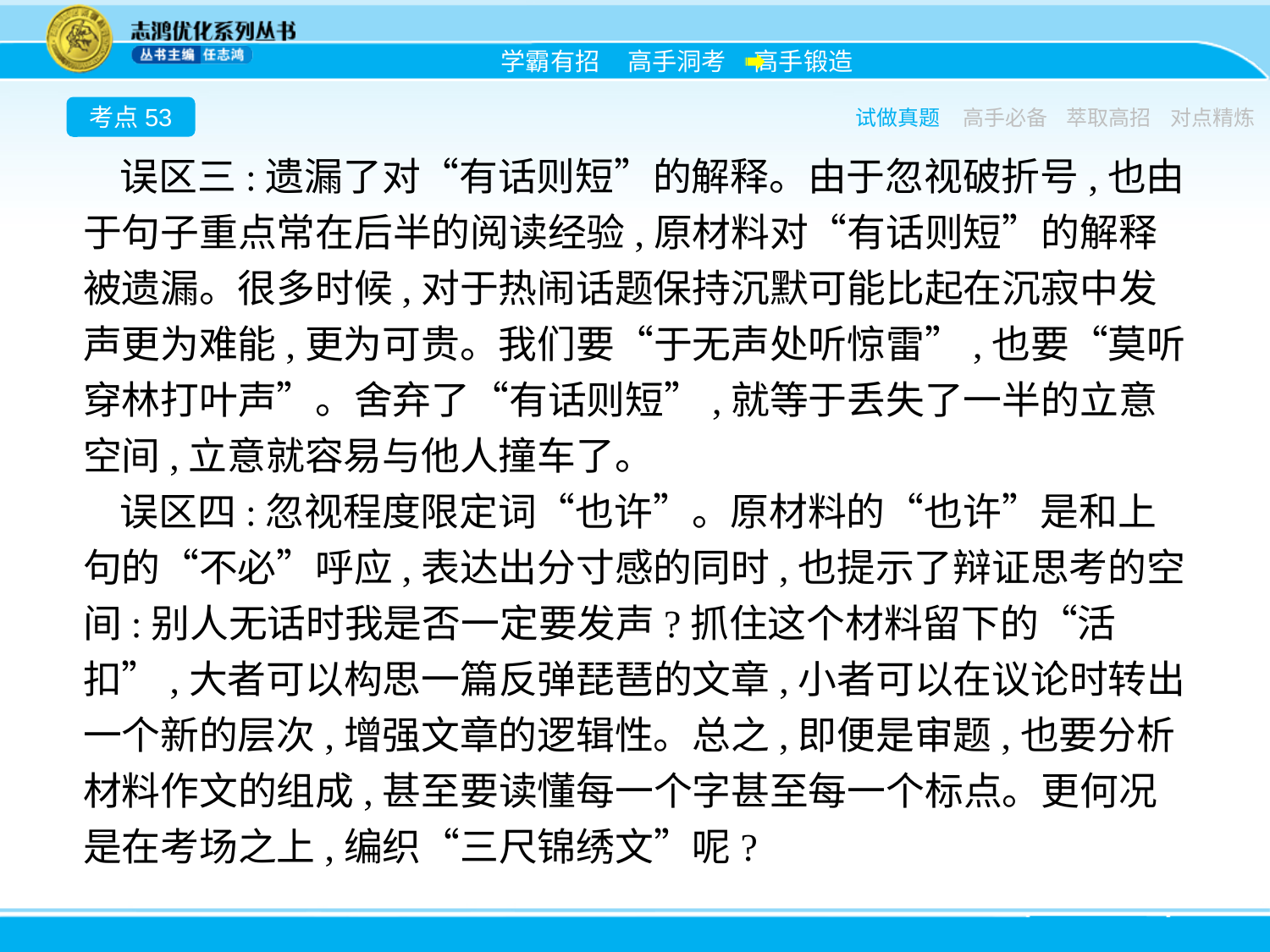

考点53
试做真题
高手必备
萃取高招
对点精炼
误区三:遗漏了对“有话则短”的解释。由于忽视破折号,也由于句子重点常在后半的阅读经验,原材料对“有话则短”的解释被遗漏。很多时候,对于热闹话题保持沉默可能比起在沉寂中发声更为难能,更为可贵。我们要“于无声处听惊雷”,也要“莫听穿林打叶声”。舍弃了“有话则短”,就等于丢失了一半的立意空间,立意就容易与他人撞车了。
误区四:忽视程度限定词“也许”。原材料的“也许”是和上句的“不必”呼应,表达出分寸感的同时,也提示了辩证思考的空间:别人无话时我是否一定要发声?抓住这个材料留下的“活扣”,大者可以构思一篇反弹琵琶的文章,小者可以在议论时转出一个新的层次,增强文章的逻辑性。总之,即便是审题,也要分析材料作文的组成,甚至要读懂每一个字甚至每一个标点。更何况是在考场之上,编织“三尺锦绣文”呢?